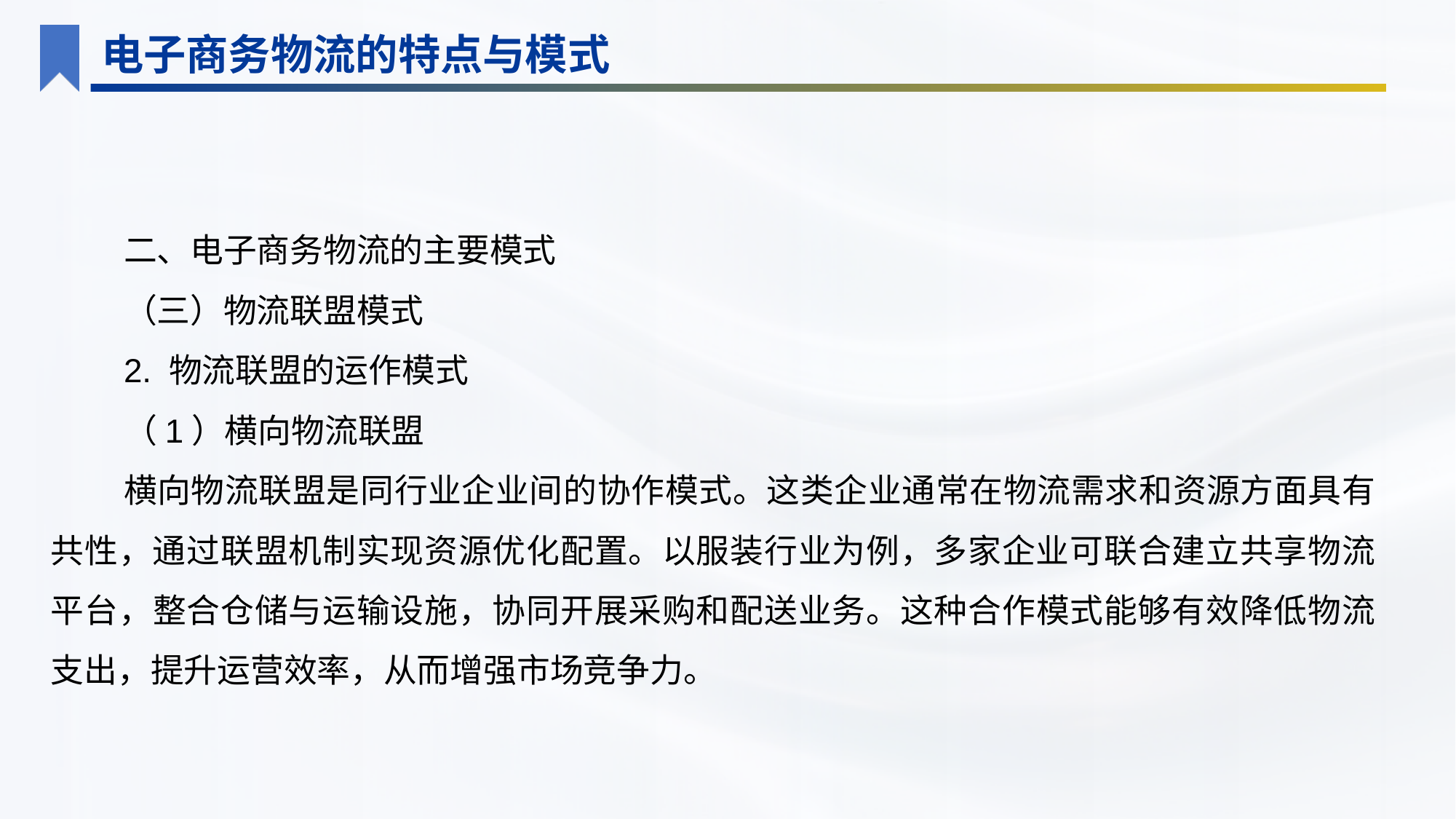

电子商务物流的特点与模式
二、电子商务物流的主要模式
（三）物流联盟模式
2. 物流联盟的运作模式
（1）横向物流联盟
横向物流联盟是同行业企业间的协作模式。这类企业通常在物流需求和资源方面具有共性，通过联盟机制实现资源优化配置。以服装行业为例，多家企业可联合建立共享物流平台，整合仓储与运输设施，协同开展采购和配送业务。这种合作模式能够有效降低物流支出，提升运营效率，从而增强市场竞争力。